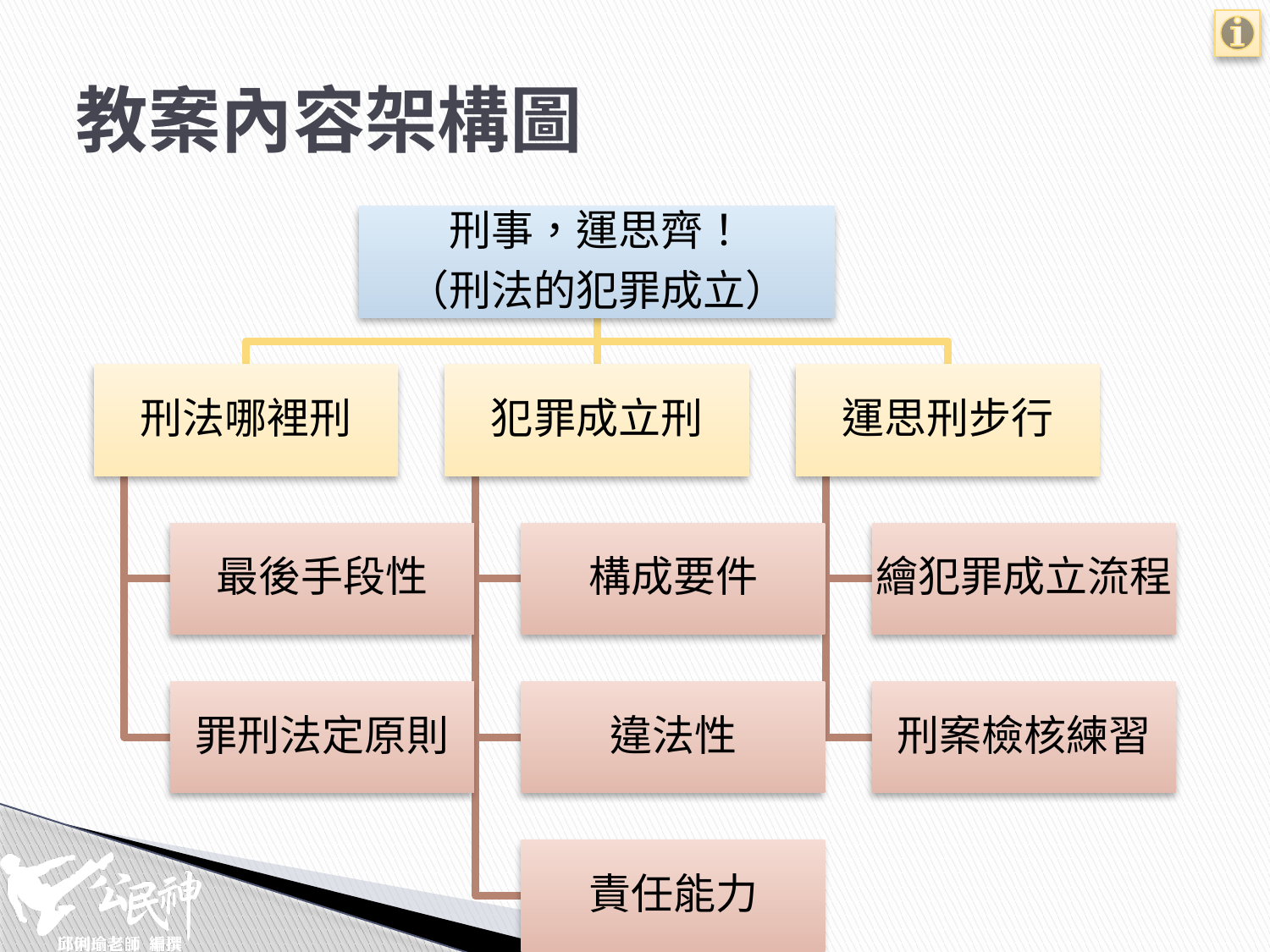

# 教案內容架構圖
刑事，運思齊！
（刑法的犯罪成立）
刑法哪裡刑
最後手段性
罪刑法定原則
犯罪成立刑
構成要件
違法性
責任能力
運思刑步行
繪犯罪成立流程
刑案檢核練習